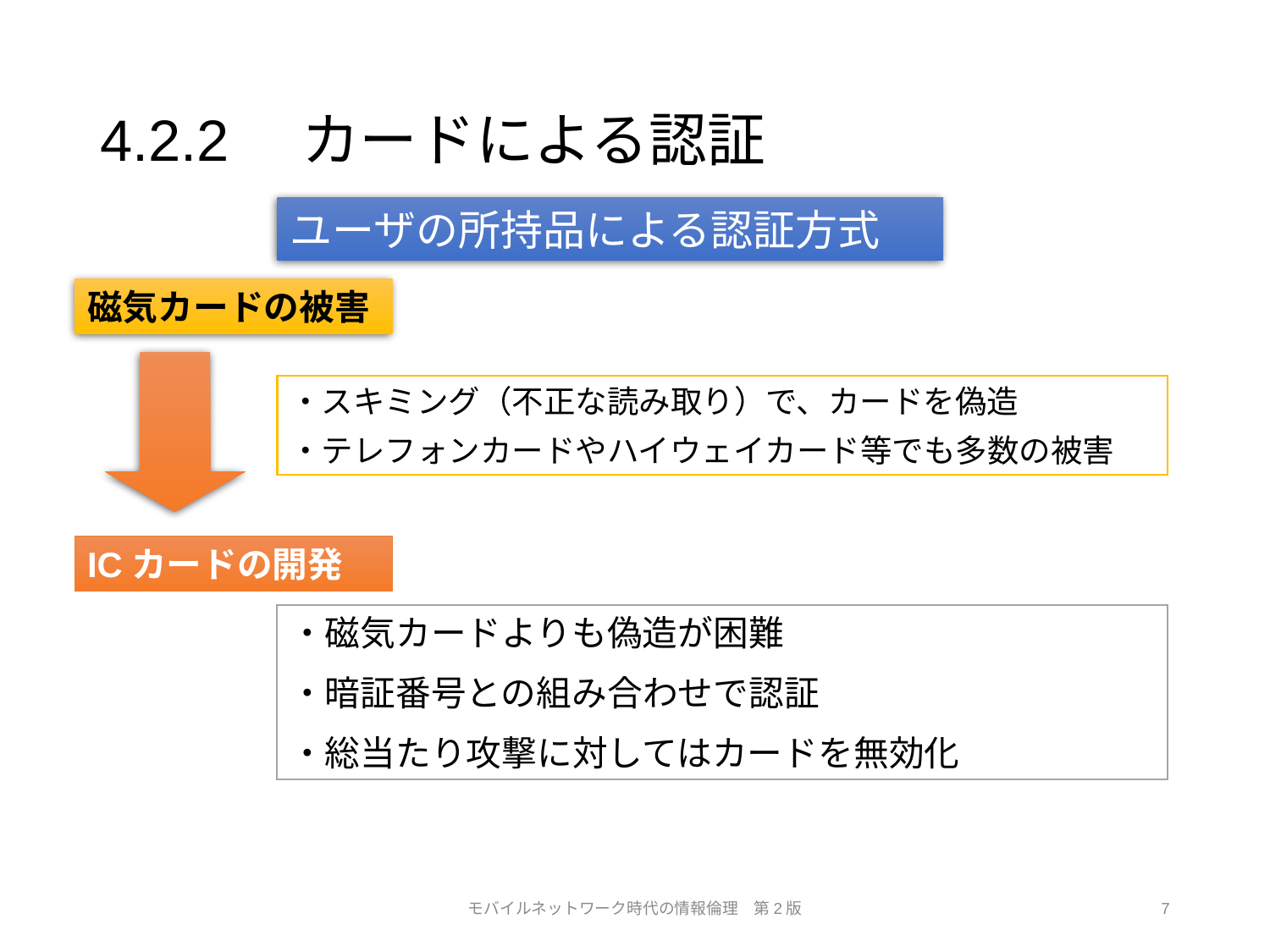

# 4.2.2　カードによる認証
ユーザの所持品による認証方式
磁気カードの被害

・スキミング（不正な読み取り）で、カードを偽造
・テレフォンカードやハイウェイカード等でも多数の被害
ICカードの開発
・磁気カードよりも偽造が困難
・暗証番号との組み合わせで認証
・総当たり攻撃に対してはカードを無効化
モバイルネットワーク時代の情報倫理　第2版
7